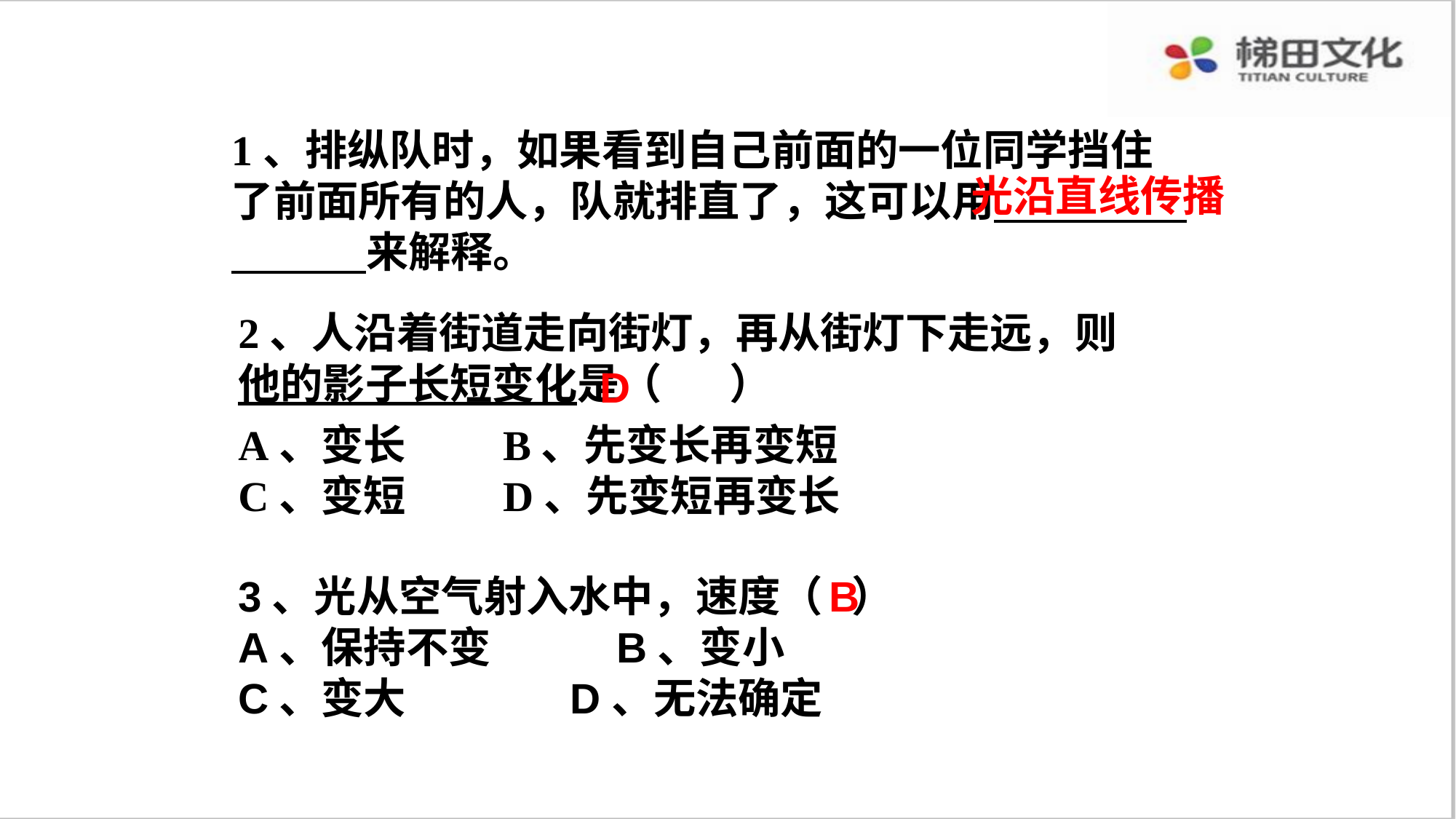

1、排纵队时，如果看到自己前面的一位同学挡住了前面所有的人，队就排直了，这可以用                                   来解释。
光沿直线传播
2、人沿着街道走向街灯，再从街灯下走远，则他的影子长短变化是（       ）
A、变长         B、先变长再变短
C、变短         D、先变短再变长
D
3、光从空气射入水中，速度（   ）
A、保持不变            B、变小
C、变大                D、无法确定

B